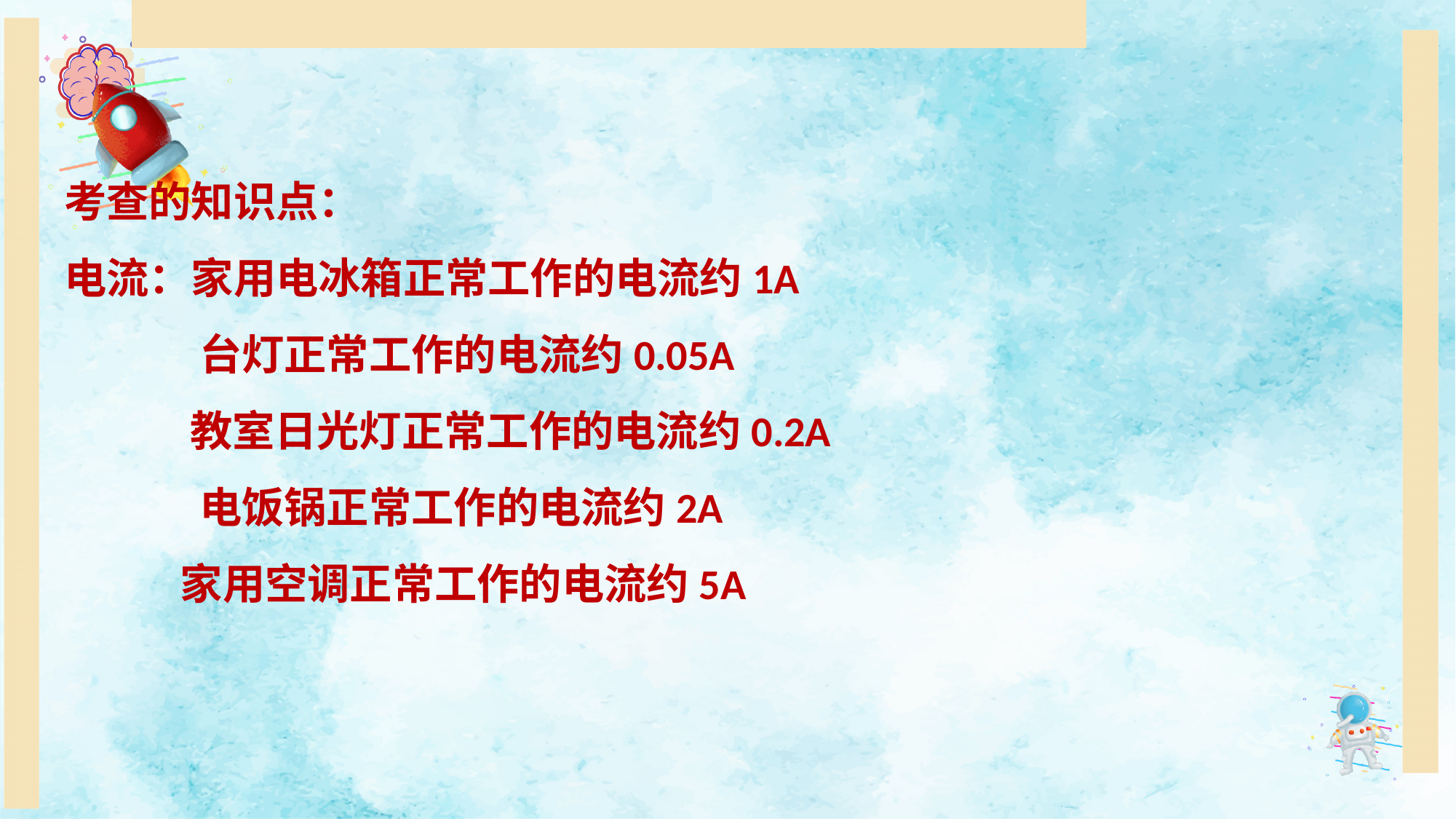

考查的知识点：
电流：家用电冰箱正常工作的电流约1A
             台灯正常工作的电流约0.05A
            教室日光灯正常工作的电流约0.2A
             电饭锅正常工作的电流约2A
           家用空调正常工作的电流约5A